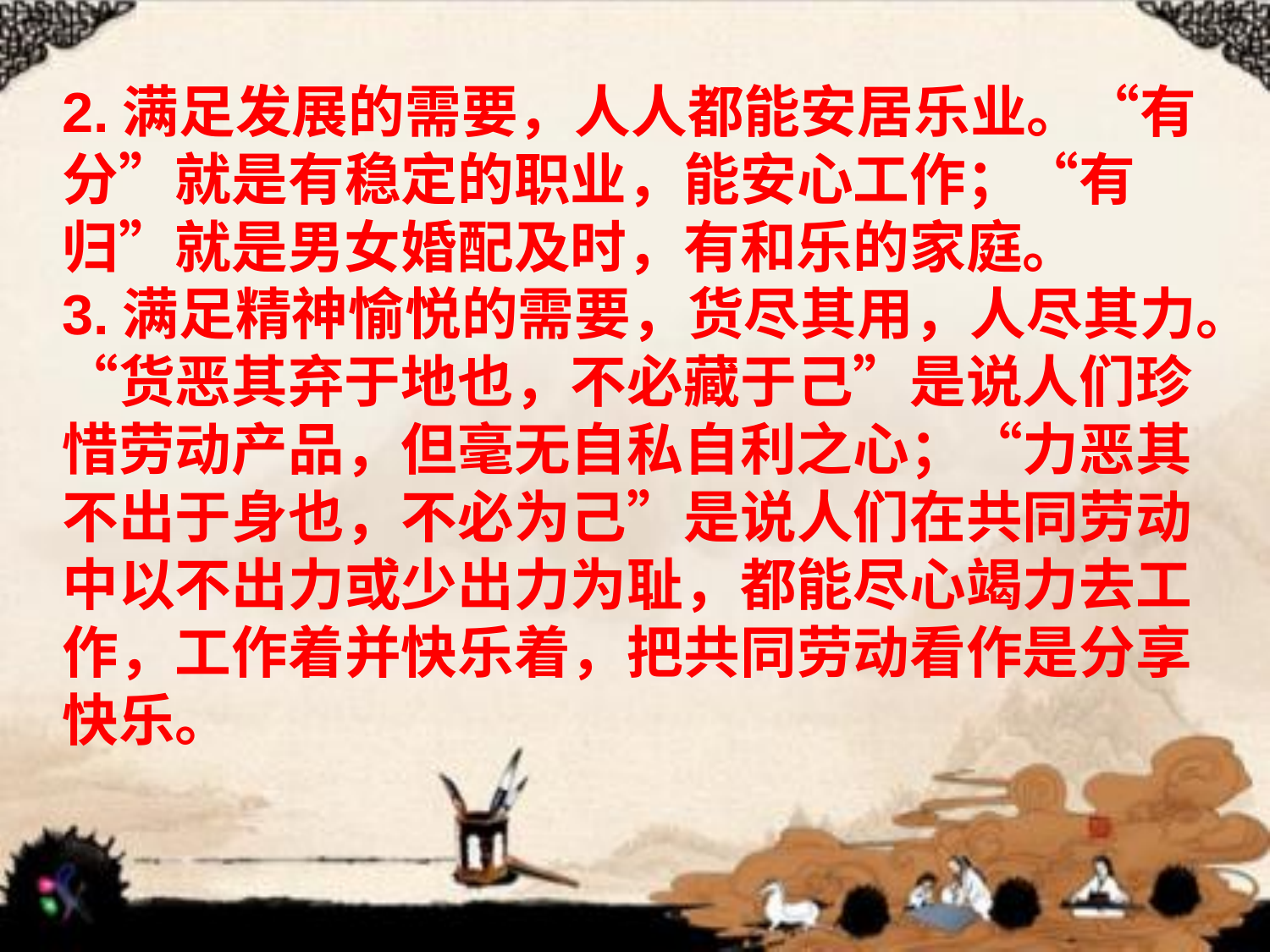

2.满足发展的需要，人人都能安居乐业。“有分”就是有稳定的职业，能安心工作；“有归”就是男女婚配及时，有和乐的家庭。
3.满足精神愉悦的需要，货尽其用，人尽其力。“货恶其弃于地也，不必藏于己”是说人们珍惜劳动产品，但毫无自私自利之心；“力恶其不出于身也，不必为己”是说人们在共同劳动中以不出力或少出力为耻，都能尽心竭力去工作，工作着并快乐着，把共同劳动看作是分享快乐。